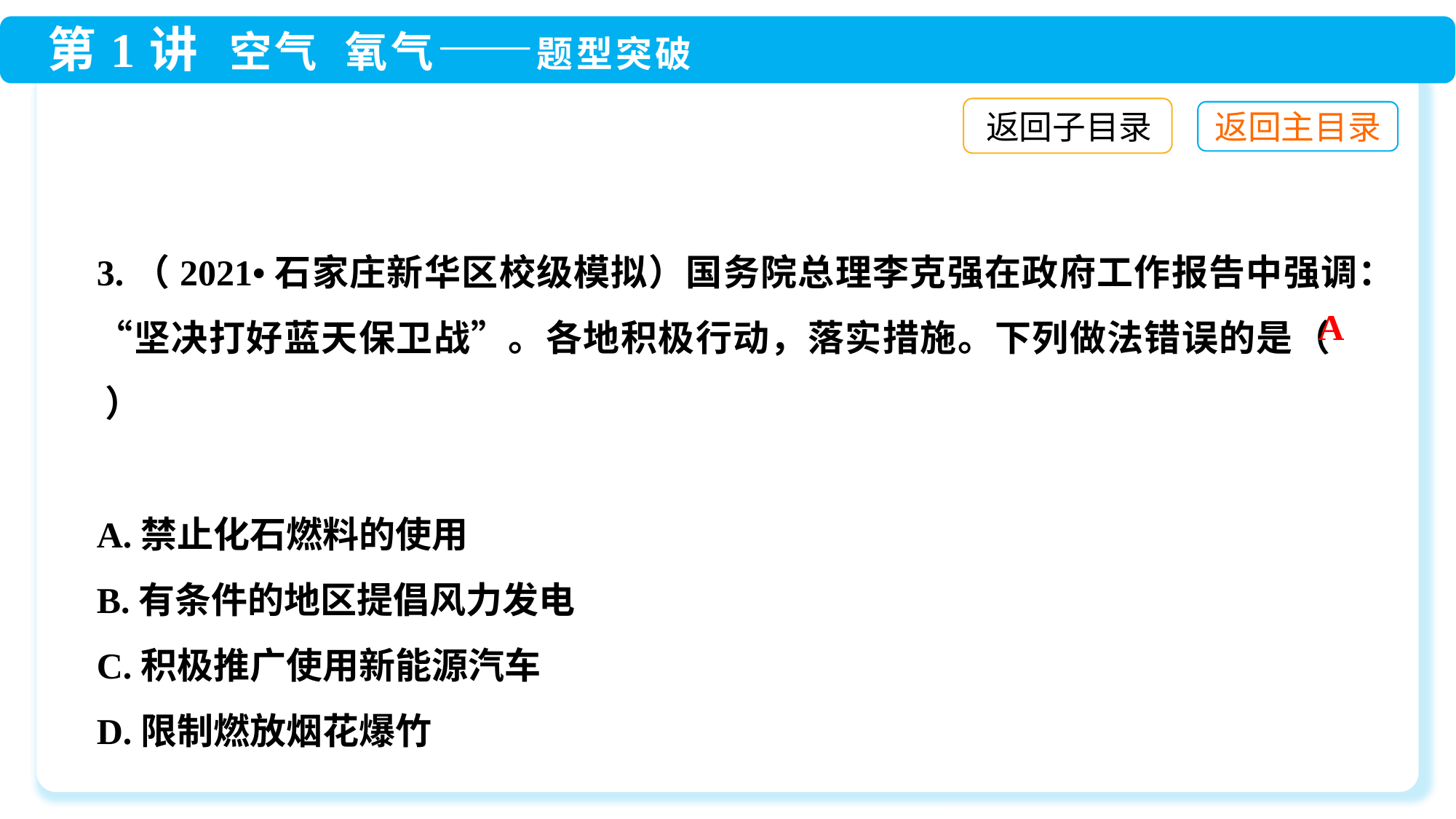

返回子目录
3.（2021•石家庄新华区校级模拟）国务院总理李克强在政府工作报告中强调：“坚决打好蓝天保卫战”。各地积极行动，落实措施。下列做法错误的是（     ）

A.禁止化石燃料的使用
B.有条件的地区提倡风力发电
C.积极推广使用新能源汽车
D.限制燃放烟花爆竹
A